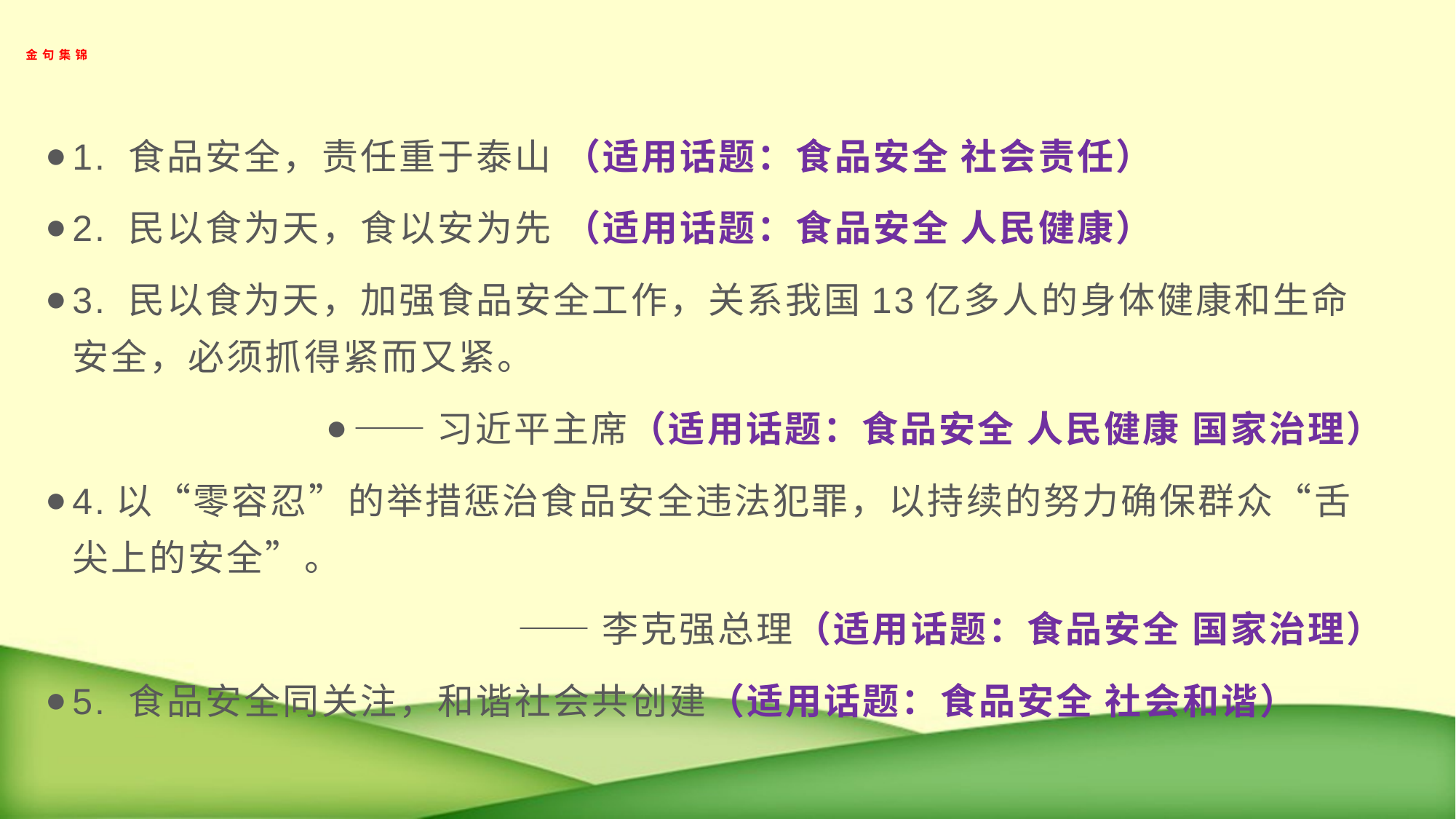

# 金句集锦

1. 食品安全，责任重于泰山 （适用话题：食品安全 社会责任）
2. 民以食为天，食以安为先 （适用话题：食品安全 人民健康）
3. 民以食为天，加强食品安全工作，关系我国13亿多人的身体健康和生命安全，必须抓得紧而又紧。
——习近平主席（适用话题：食品安全 人民健康 国家治理）
4.以“零容忍”的举措惩治食品安全违法犯罪，以持续的努力确保群众“舌尖上的安全”。
           ——李克强总理（适用话题：食品安全 国家治理）
5. 食品安全同关注，和谐社会共创建（适用话题：食品安全 社会和谐）